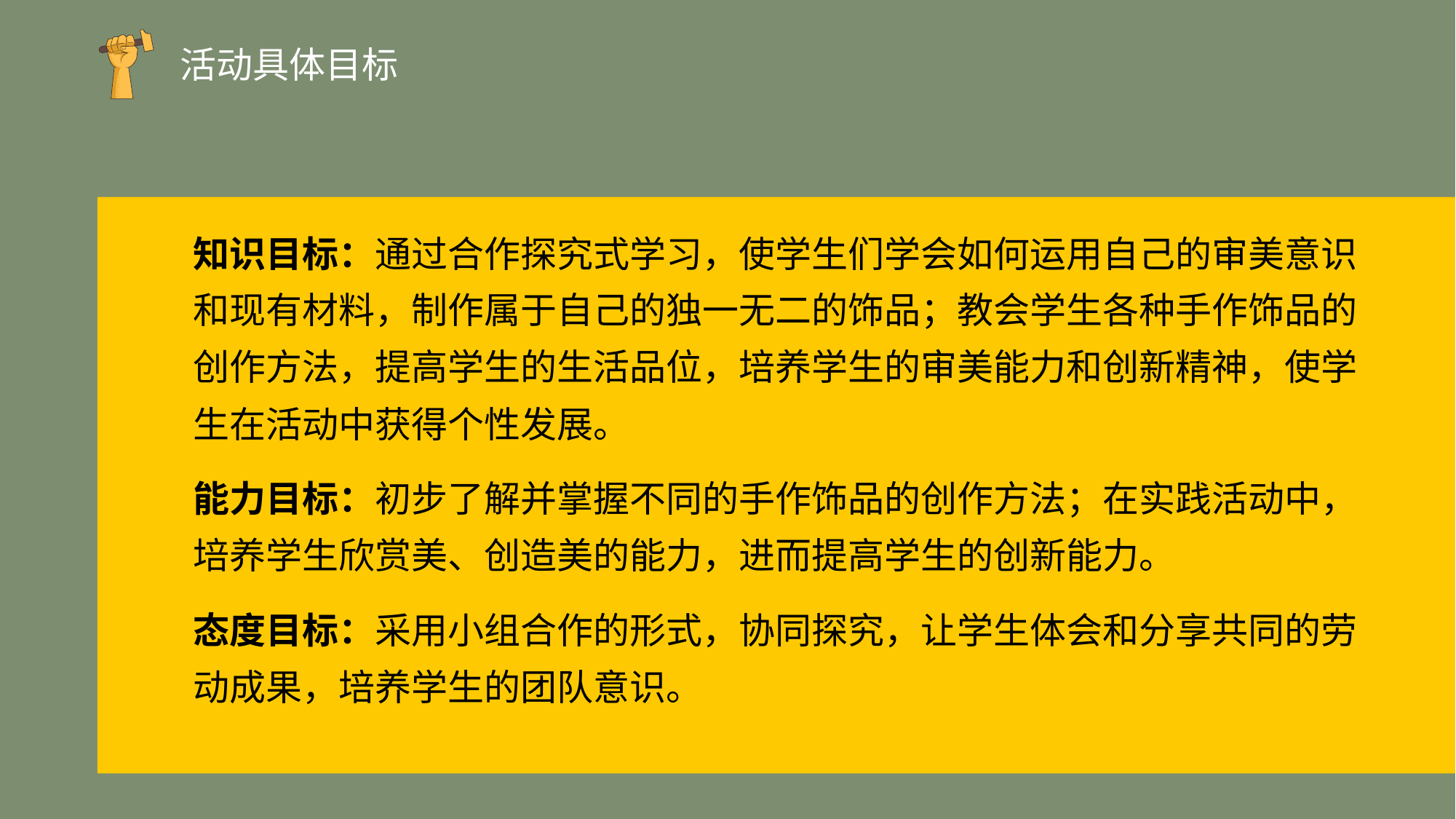

活动具体目标

知识目标：通过合作探究式学习，使学生们学会如何运用自己的审美意识和现有材料，制作属于自己的独一无二的饰品；教会学生各种手作饰品的创作方法，提高学生的生活品位，培养学生的审美能力和创新精神，使学生在活动中获得个性发展。
能力目标：初步了解并掌握不同的手作饰品的创作方法；在实践活动中，培养学生欣赏美、创造美的能力，进而提高学生的创新能力。
态度目标：采用小组合作的形式，协同探究，让学生体会和分享共同的劳动成果，培养学生的团队意识。